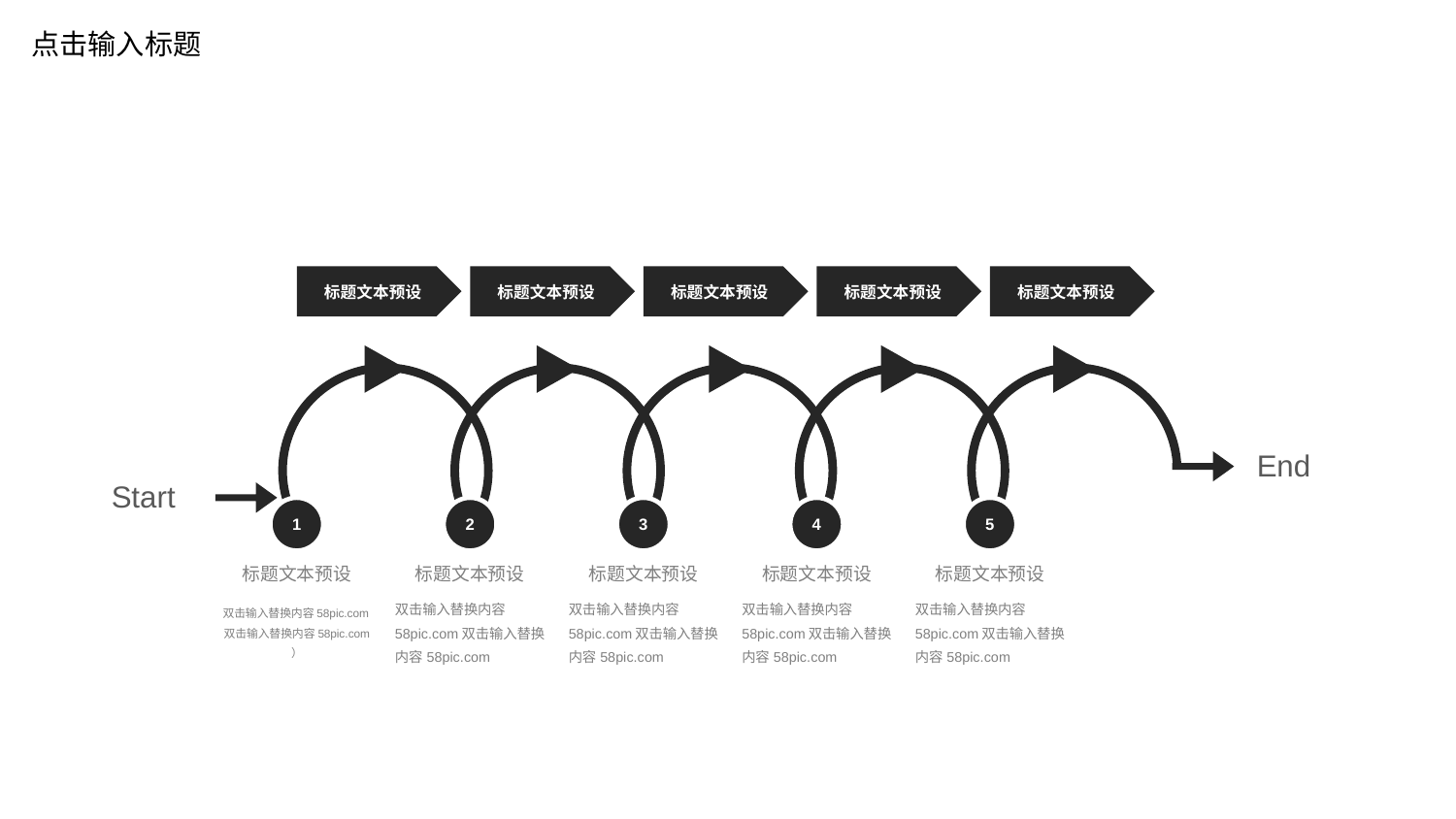

点击输入标题
标题文本预设
标题文本预设
标题文本预设
标题文本预设
标题文本预设

End
Start

1
2
3
4
5
标题文本预设
双击输入替换内容58pic.com双击输入替换内容58pic.com
）
标题文本预设
双击输入替换内容58pic.com双击输入替换内容58pic.com
标题文本预设
双击输入替换内容58pic.com双击输入替换内容58pic.com
标题文本预设
双击输入替换内容58pic.com双击输入替换内容58pic.com
标题文本预设
双击输入替换内容58pic.com双击输入替换内容58pic.com